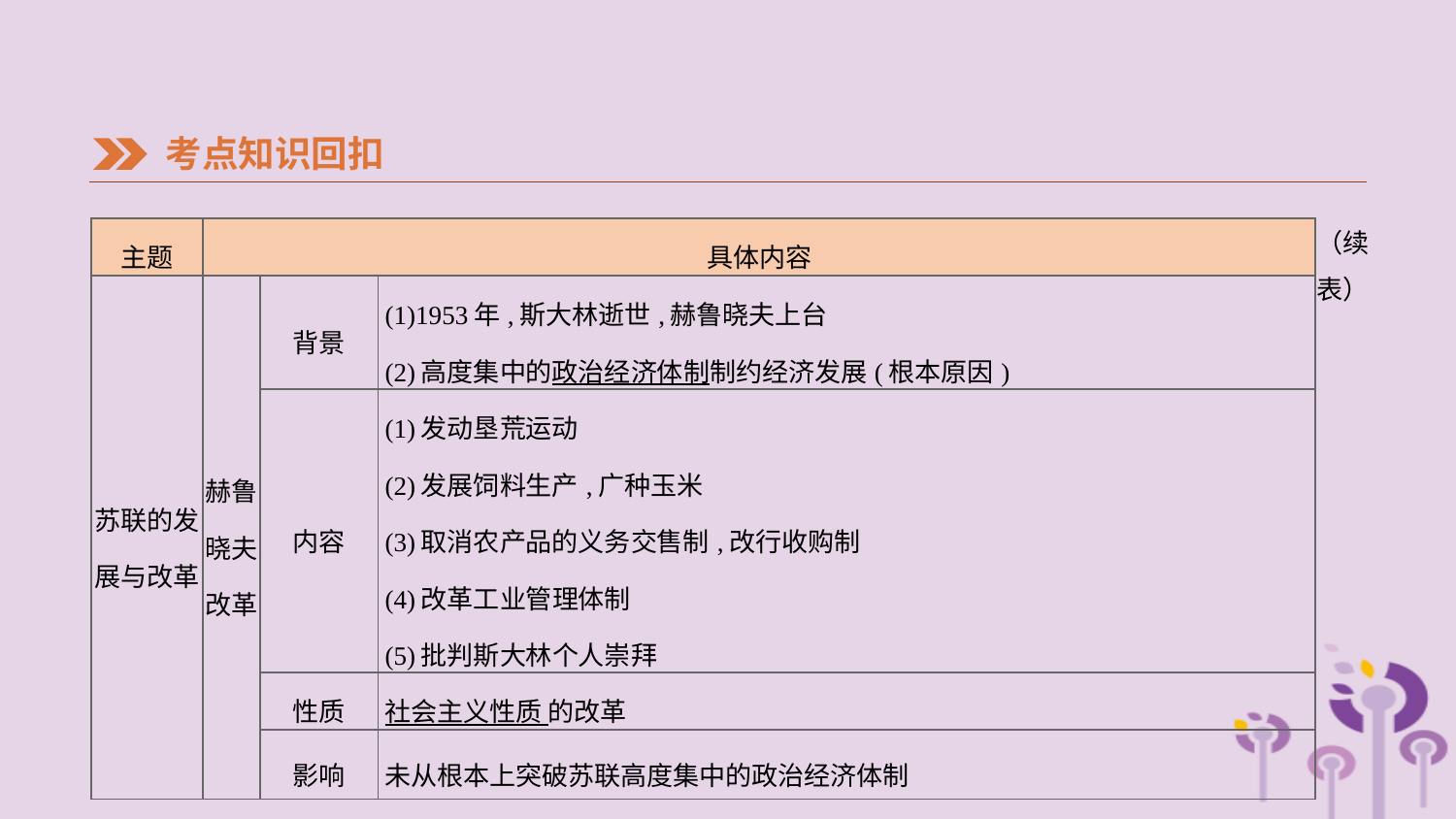

考点知识回扣

（续表）
| 主题 | 具体内容 |  |  |
| --- | --- | --- | --- |
| 苏联的发展与改革 | 赫鲁 晓夫 改革 | 背景 | (1)1953年,斯大林逝世,赫鲁晓夫上台 (2)高度集中的政治经济体制制约经济发展(根本原因) |
|  |  | 内容 | (1)发动垦荒运动 (2)发展饲料生产,广种玉米 (3)取消农产品的义务交售制,改行收购制 (4)改革工业管理体制 (5)批判斯大林个人崇拜 |
|  |  | 性质 | 社会主义性质 的改革 |
|  |  | 影响 | 未从根本上突破苏联高度集中的政治经济体制 |